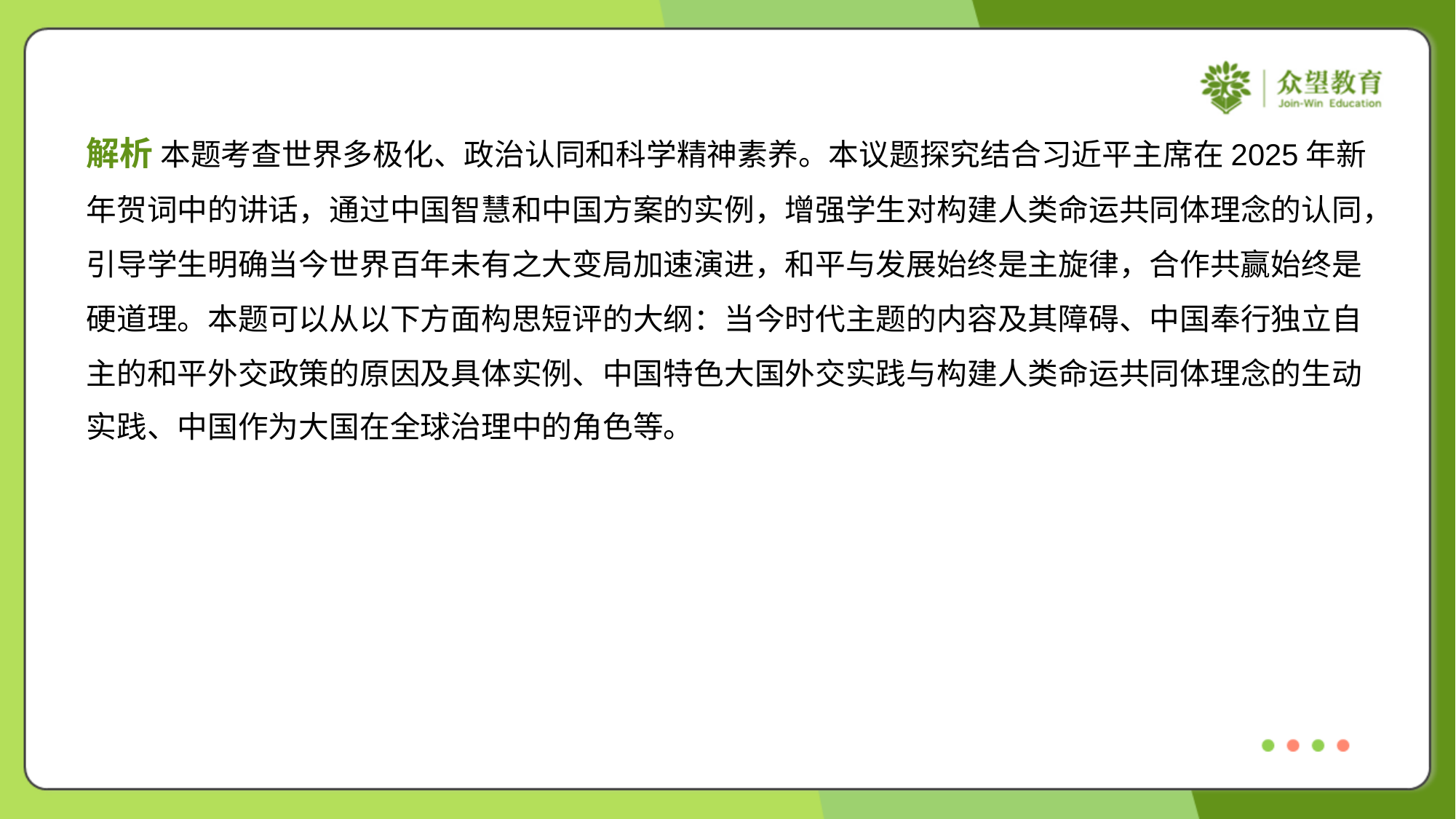

解析 本题考查世界多极化、政治认同和科学精神素养。本议题探究结合习近平主席在2025年新
年贺词中的讲话，通过中国智慧和中国方案的实例，增强学生对构建人类命运共同体理念的认同，
引导学生明确当今世界百年未有之大变局加速演进，和平与发展始终是主旋律，合作共赢始终是
硬道理。本题可以从以下方面构思短评的大纲：当今时代主题的内容及其障碍、中国奉行独立自
主的和平外交政策的原因及具体实例、中国特色大国外交实践与构建人类命运共同体理念的生动
实践、中国作为大国在全球治理中的角色等。